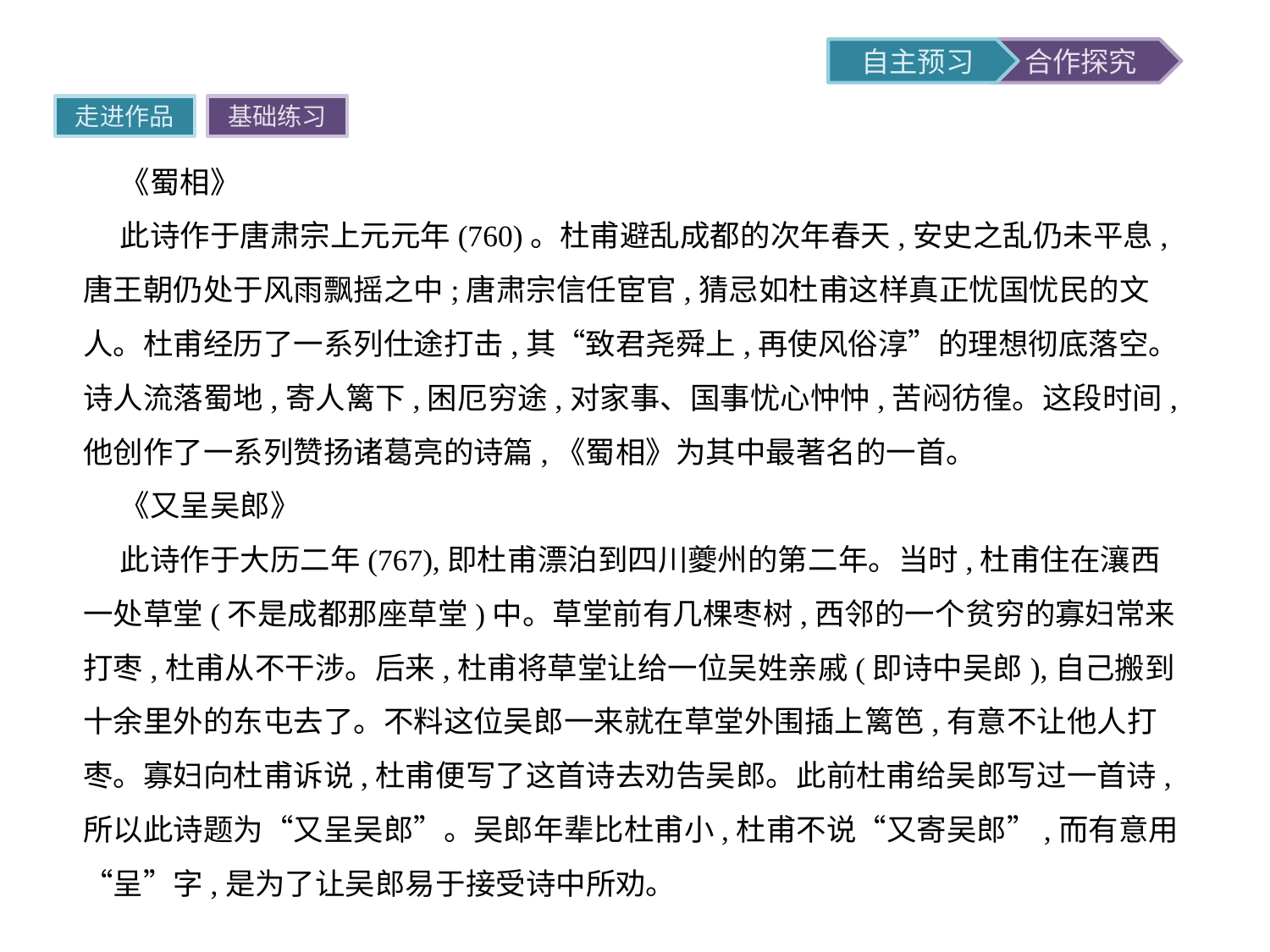

走进作品
基础练习
《蜀相》
此诗作于唐肃宗上元元年(760)。杜甫避乱成都的次年春天,安史之乱仍未平息,唐王朝仍处于风雨飘摇之中;唐肃宗信任宦官,猜忌如杜甫这样真正忧国忧民的文人。杜甫经历了一系列仕途打击,其“致君尧舜上,再使风俗淳”的理想彻底落空。诗人流落蜀地,寄人篱下,困厄穷途,对家事、国事忧心忡忡,苦闷彷徨。这段时间,他创作了一系列赞扬诸葛亮的诗篇,《蜀相》为其中最著名的一首。
《又呈吴郎》
此诗作于大历二年(767),即杜甫漂泊到四川夔州的第二年。当时,杜甫住在瀼西一处草堂(不是成都那座草堂)中。草堂前有几棵枣树,西邻的一个贫穷的寡妇常来打枣,杜甫从不干涉。后来,杜甫将草堂让给一位吴姓亲戚(即诗中吴郎),自己搬到十余里外的东屯去了。不料这位吴郎一来就在草堂外围插上篱笆,有意不让他人打枣。寡妇向杜甫诉说,杜甫便写了这首诗去劝告吴郎。此前杜甫给吴郎写过一首诗,所以此诗题为“又呈吴郎”。吴郎年辈比杜甫小,杜甫不说“又寄吴郎”,而有意用“呈”字,是为了让吴郎易于接受诗中所劝。